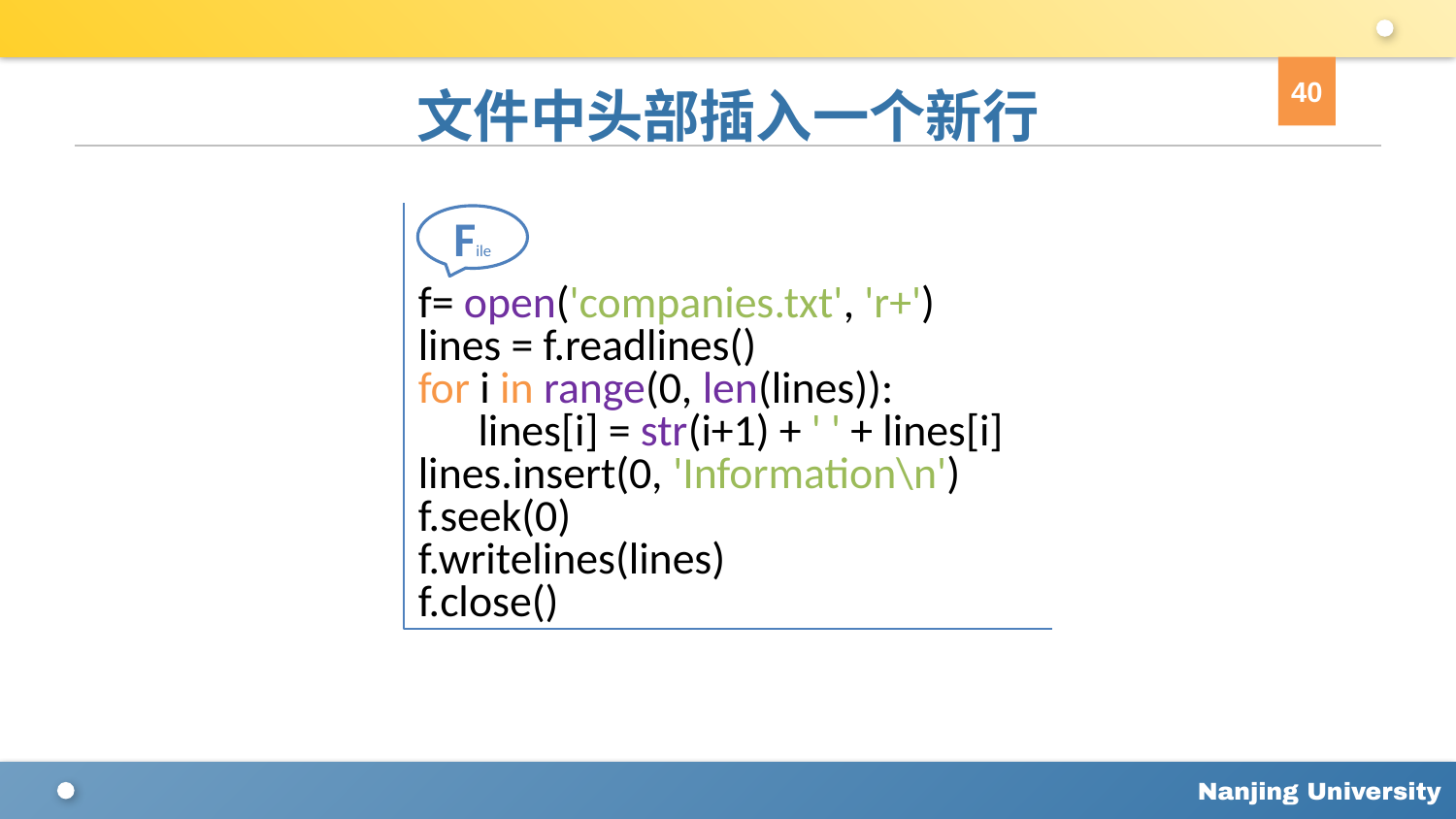

40
# 文件中头部插入一个新行

f= open('companies.txt', 'r+')
lines = f.readlines()
for i in range(0, len(lines)):
      lines[i] = str(i+1) + ' ' + lines[i]
lines.insert(0, 'Information\n')
f.seek(0)
f.writelines(lines)
f.close()
File